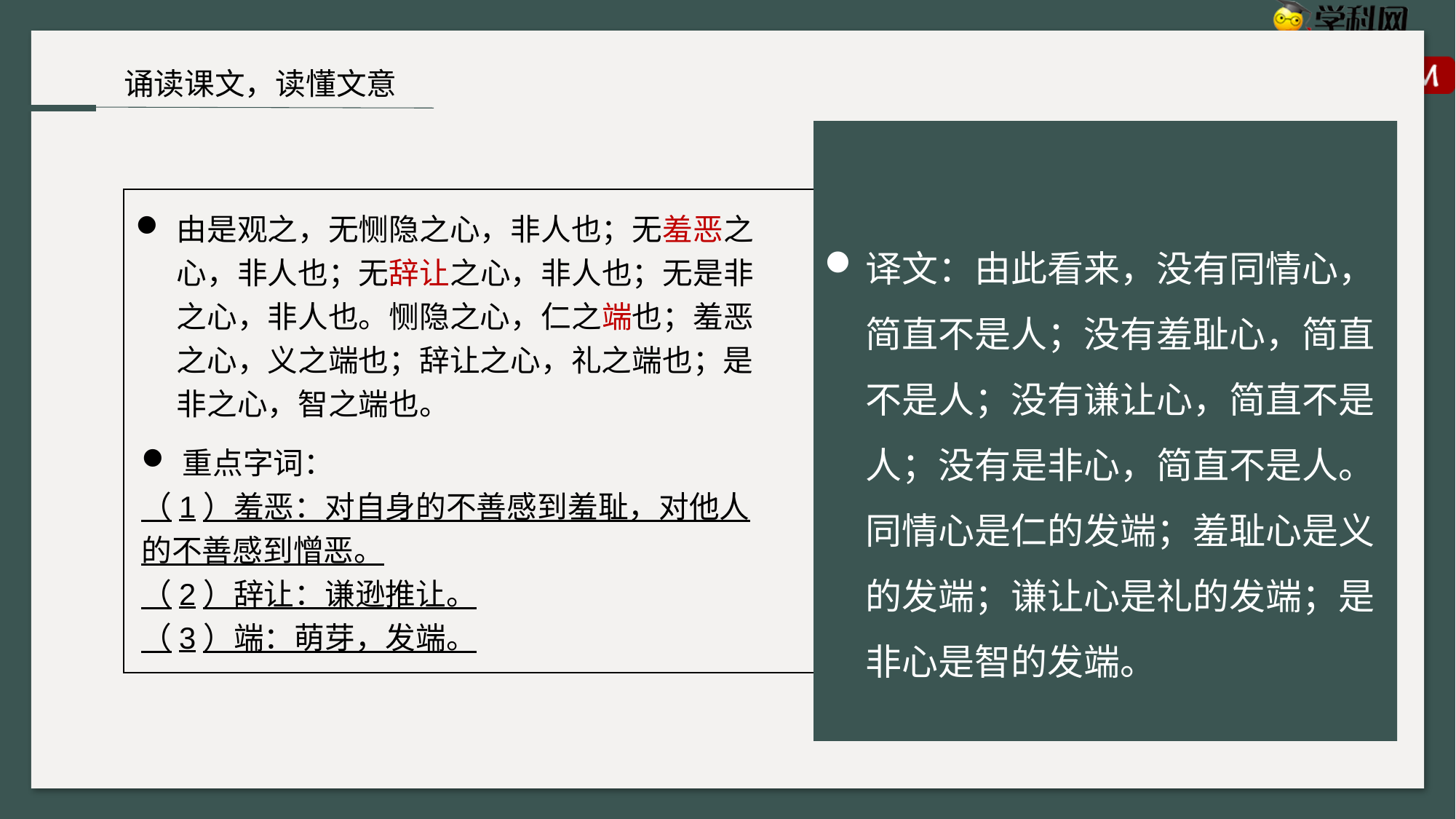

诵读课文，读懂文意

译文：由此看来，没有同情心，简直不是人；没有羞耻心，简直不是人；没有谦让心，简直不是人；没有是非心，简直不是人。同情心是仁的发端；羞耻心是义的发端；谦让心是礼的发端；是非心是智的发端。

由是观之，无恻隐之心，非人也；无羞恶之心，非人也；无辞让之心，非人也；无是非之心，非人也。恻隐之心，仁之端也；羞恶之心，义之端也；辞让之心，礼之端也；是非之心，智之端也。

重点字词：
（1）羞恶：对自身的不善感到羞耻，对他人的不善感到憎恶。
（2）辞让：谦逊推让。
（3）端：萌芽，发端。